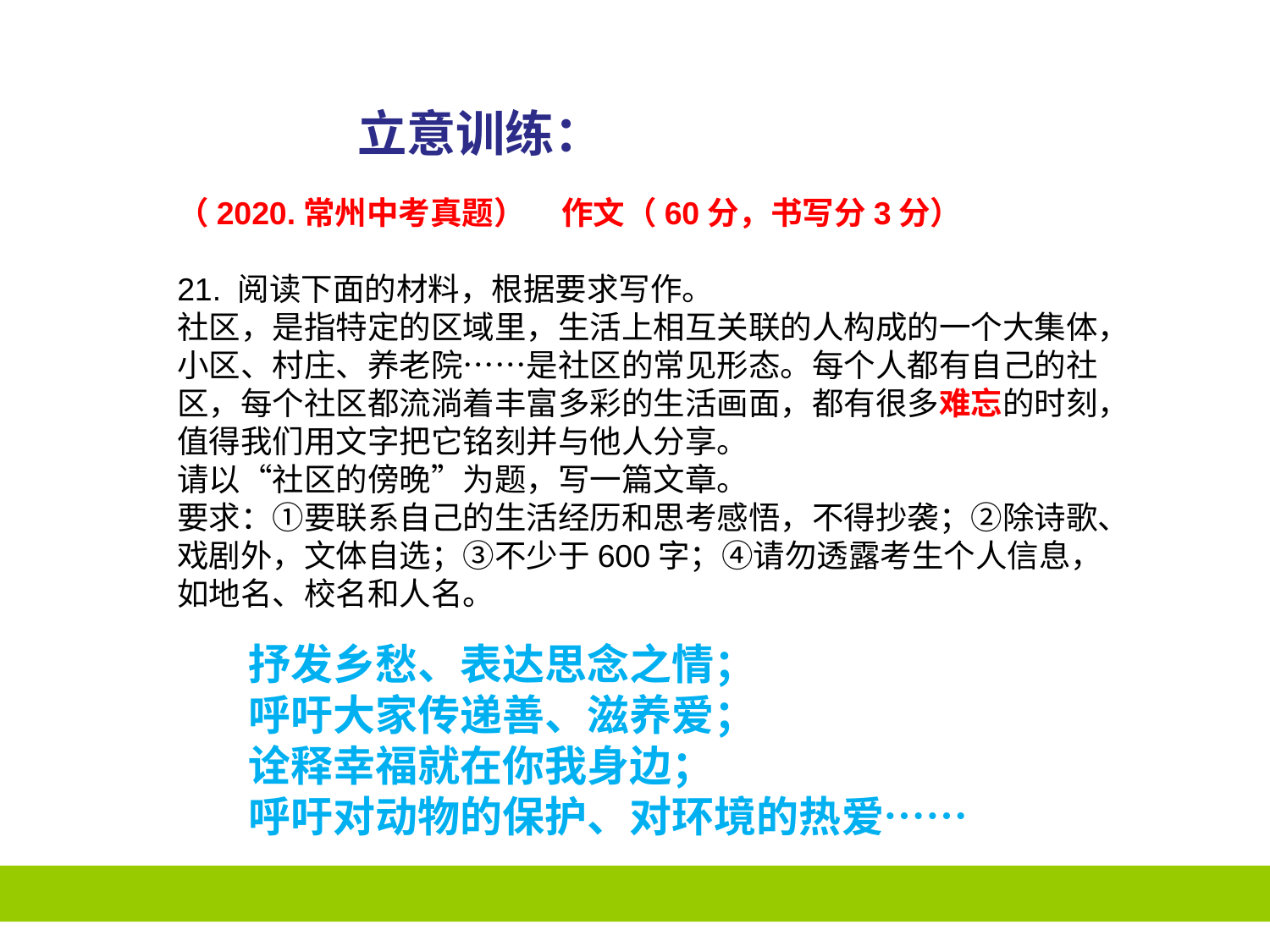

立意训练：
（2020.常州中考真题）     作文（60分，书写分3分）

21. 阅读下面的材料，根据要求写作。
社区，是指特定的区域里，生活上相互关联的人构成的一个大集体，小区、村庄、养老院……是社区的常见形态。每个人都有自己的社区，每个社区都流淌着丰富多彩的生活画面，都有很多难忘的时刻，值得我们用文字把它铭刻并与他人分享。
请以“社区的傍晚”为题，写一篇文章。
要求：①要联系自己的生活经历和思考感悟，不得抄袭；②除诗歌、戏剧外，文体自选；③不少于600字；④请勿透露考生个人信息，如地名、校名和人名。
抒发乡愁、表达思念之情；
呼吁大家传递善、滋养爱；
诠释幸福就在你我身边；
呼吁对动物的保护、对环境的热爱……